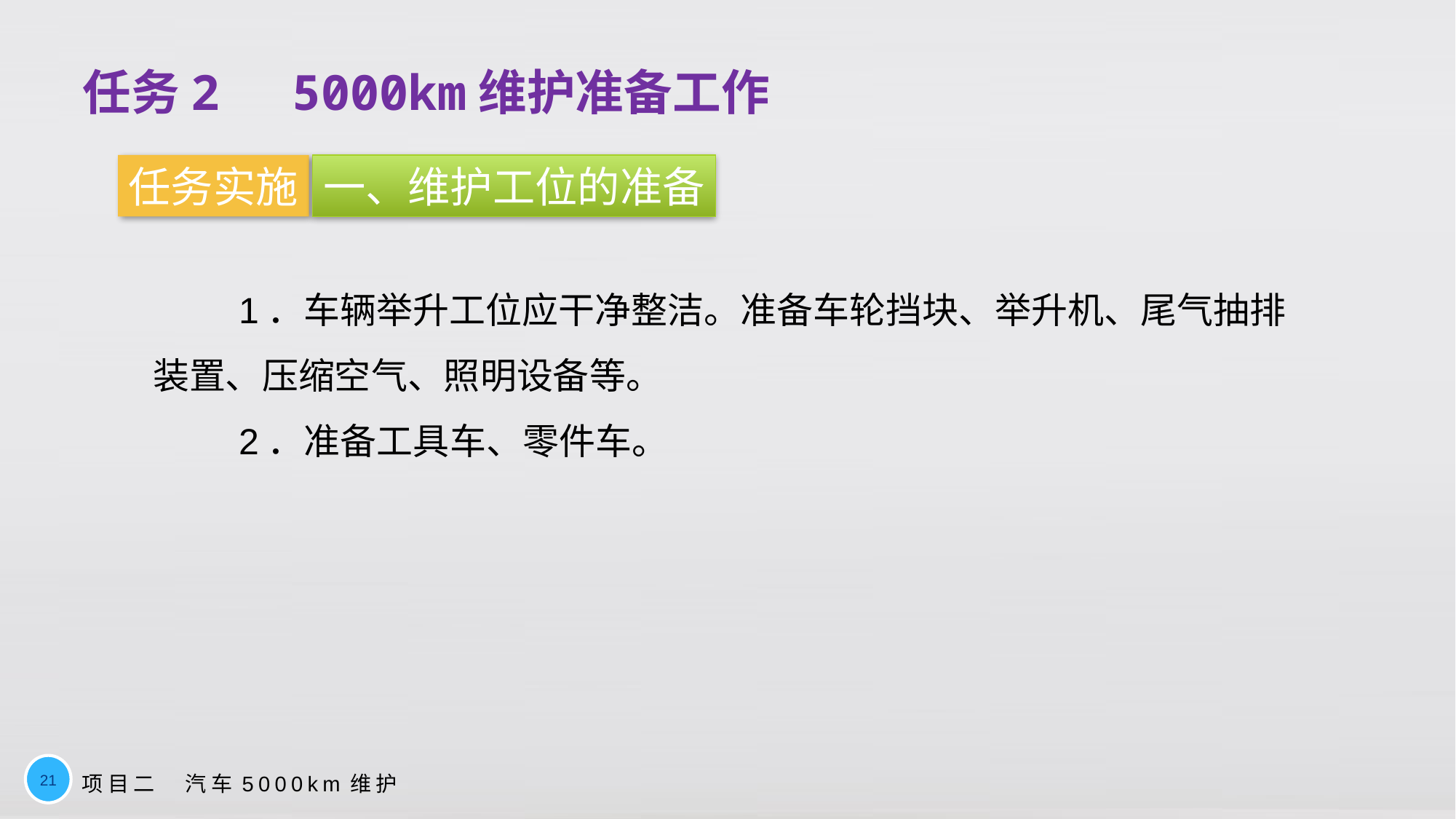

任务2　5000km维护准备工作
任务实施
一、维护工位的准备
1．车辆举升工位应干净整洁。准备车轮挡块、举升机、尾气抽排装置、压缩空气、照明设备等。
2．准备工具车、零件车。
21